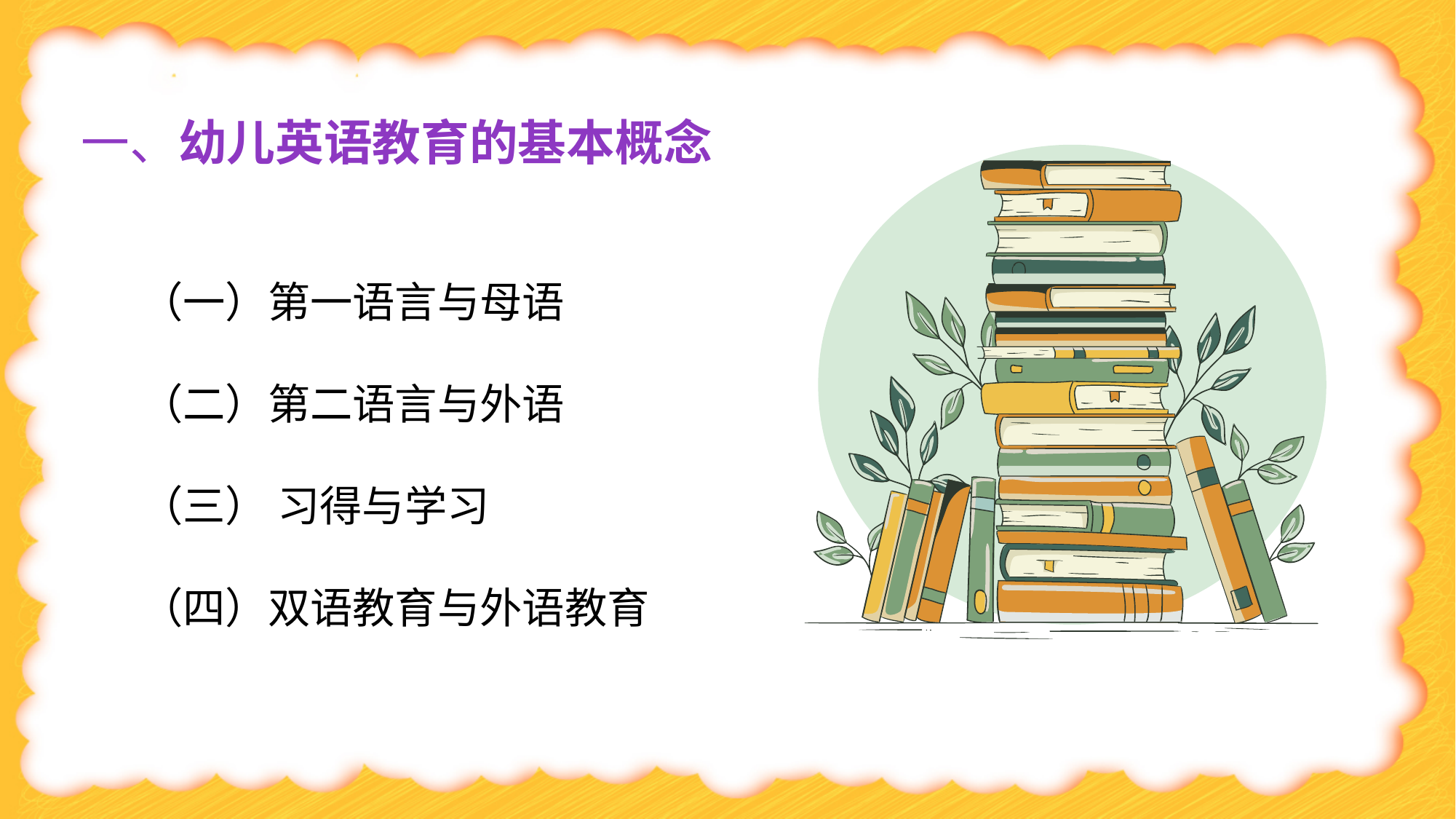

# 一、幼儿英语教育的基本概念

（一）第一语言与母语
（二）第二语言与外语
（三） 习得与学习
（四）双语教育与外语教育